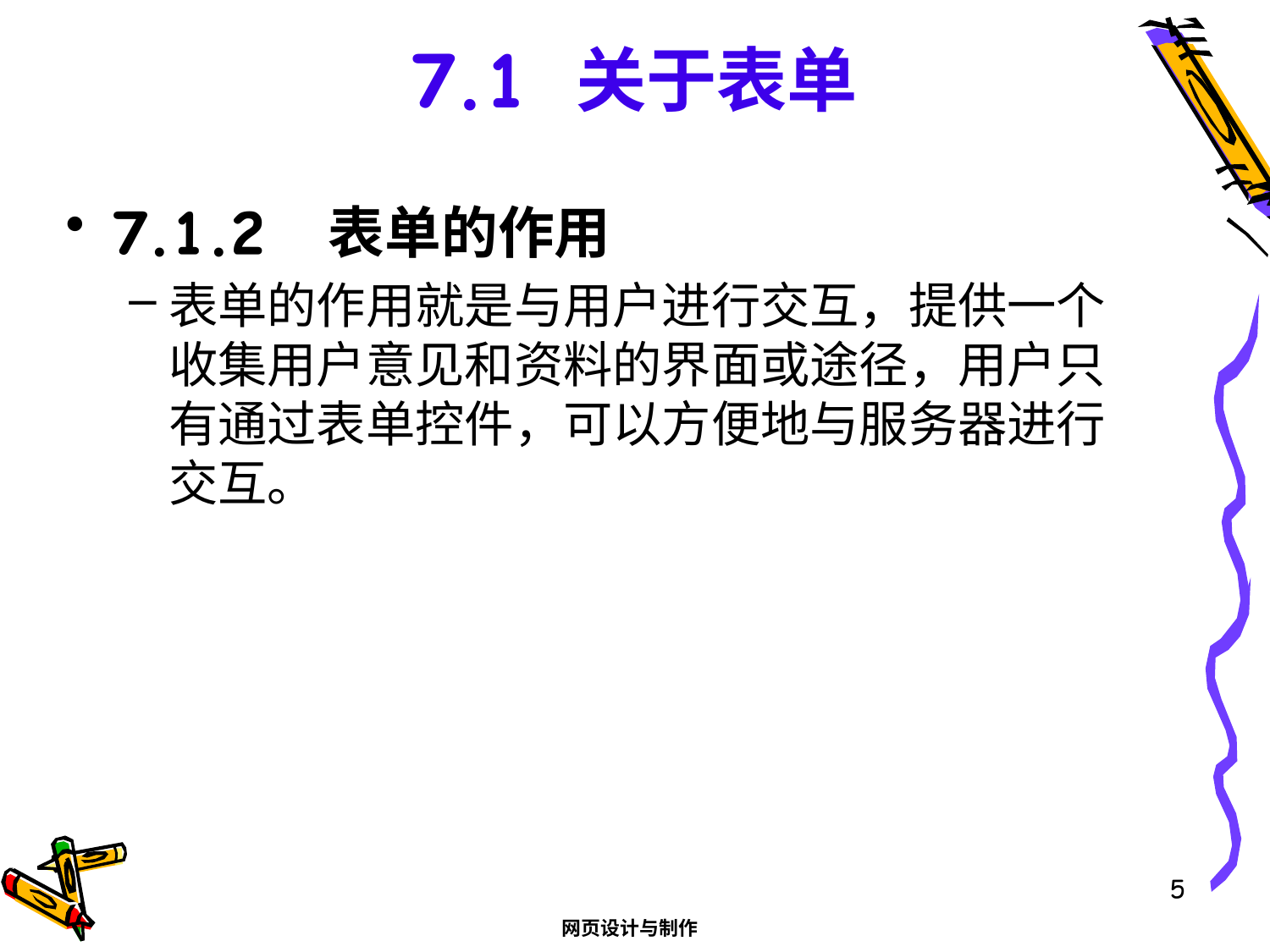

# 7.1 关于表单
7.1.2  表单的作用
表单的作用就是与用户进行交互，提供一个收集用户意见和资料的界面或途径，用户只有通过表单控件，可以方便地与服务器进行交互。
5
网页设计与制作